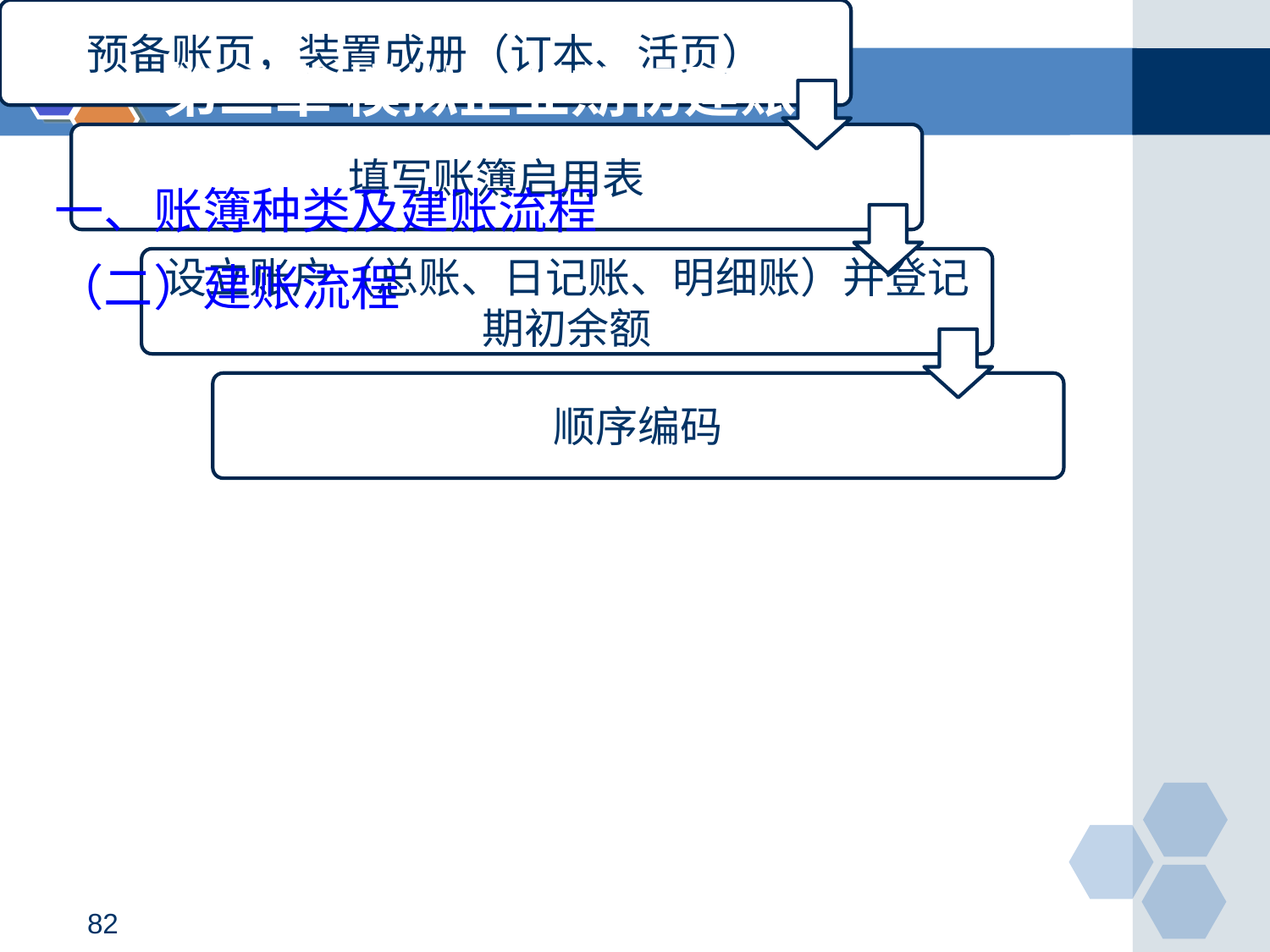

第三章 模拟企业期初建账
一、账簿种类及建账流程
（二）建账流程
预备账页，装置成册（订本、活页）
填写账簿启用表
设立账户（总账、日记账、明细账）并登记期初余额
顺序编码